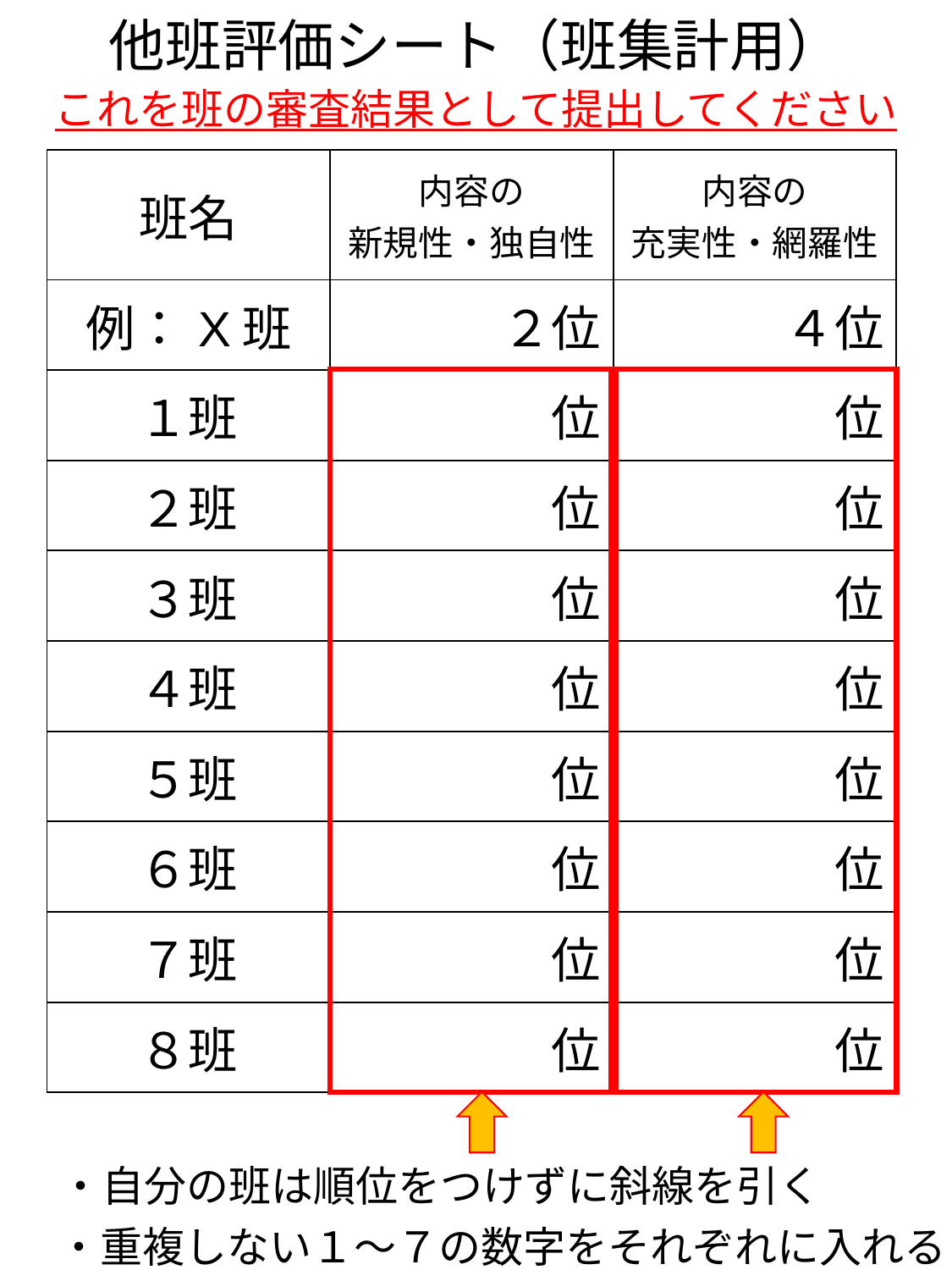

他班評価シート（班集計用）
これを班の審査結果として提出してください
| 班名 | 内容の 新規性・独自性 | 内容の 充実性・網羅性 |
| --- | --- | --- |
| 例：X班 | ２位 | ４位 |
| １班 | 位 | 位 |
| ２班 | 位 | 位 |
| ３班 | 位 | 位 |
| ４班 | 位 | 位 |
| ５班 | 位 | 位 |
| ６班 | 位 | 位 |
| ７班 | 位 | 位 |
| ８班 | 位 | 位 |

・自分の班は順位をつけずに斜線を引く
・重複しない１～７の数字をそれぞれに入れる